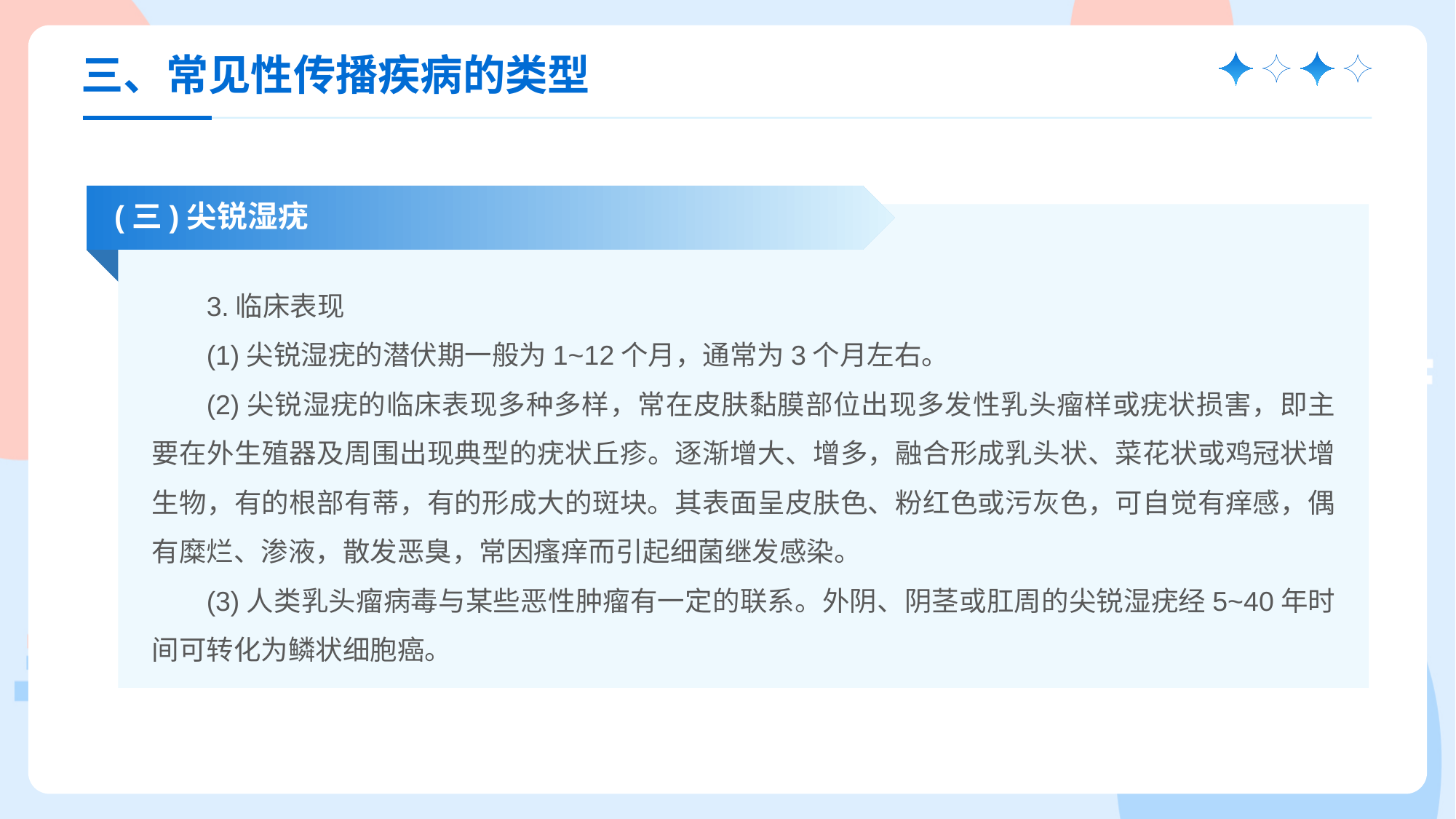

三、常见性传播疾病的类型
(三)尖锐湿疣

3.临床表现
(1)尖锐湿疣的潜伏期一般为1~12个月，通常为3个月左右。
(2)尖锐湿疣的临床表现多种多样，常在皮肤黏膜部位出现多发性乳头瘤样或疣状损害，即主要在外生殖器及周围出现典型的疣状丘疹。逐渐增大、增多，融合形成乳头状、菜花状或鸡冠状增生物，有的根部有蒂，有的形成大的斑块。其表面呈皮肤色、粉红色或污灰色，可自觉有痒感，偶有糜烂、渗液，散发恶臭，常因瘙痒而引起细菌继发感染。
(3)人类乳头瘤病毒与某些恶性肿瘤有一定的联系。外阴、阴茎或肛周的尖锐湿疣经5~40年时间可转化为鳞状细胞癌。